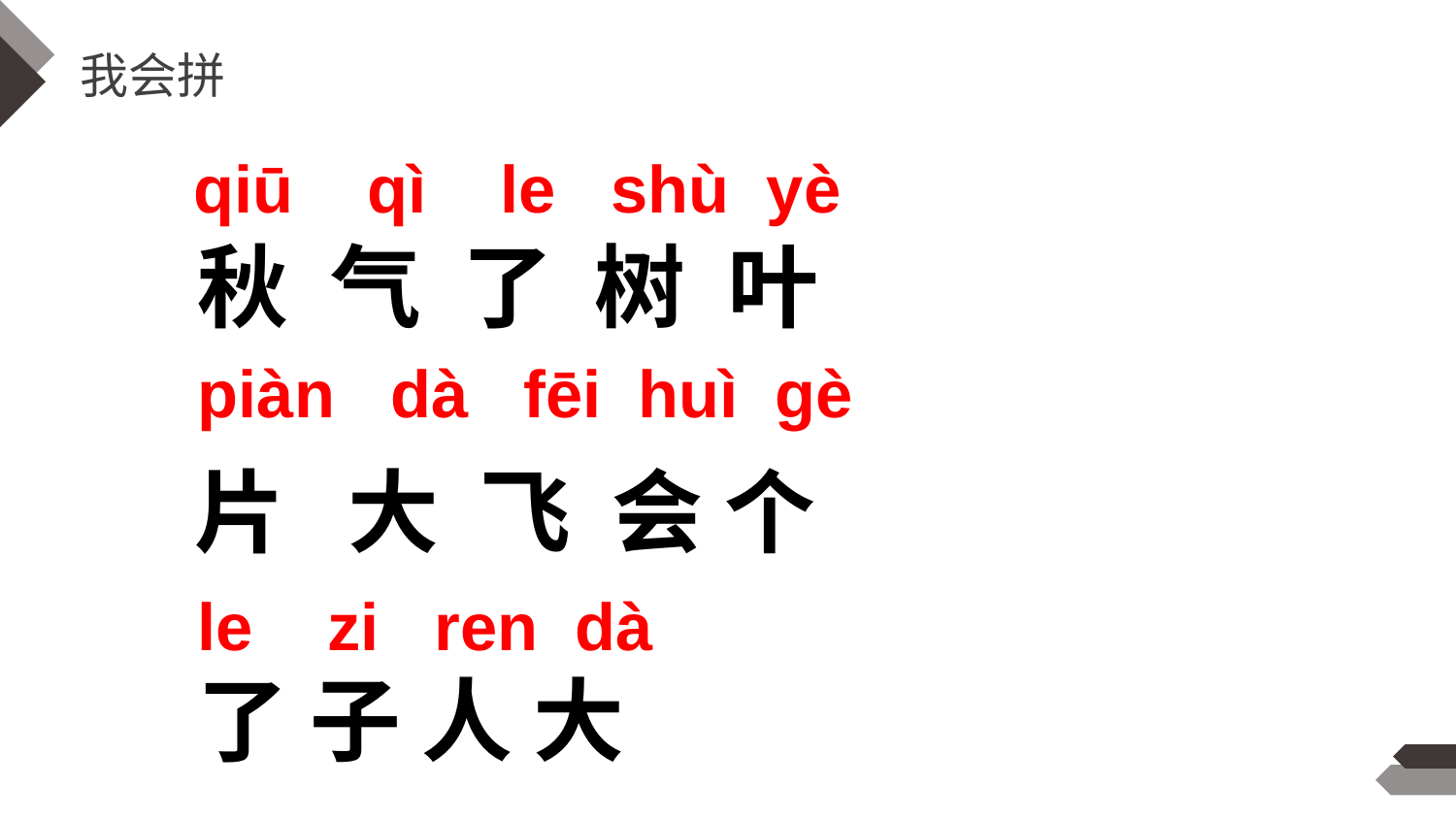

我会拼
  qiū    qì    le   shù  yè
秋  气  了  树  叶
piàn   dà   fēi  huì  ɡè
片   大  飞  会 个
le    zi   ren  dà
了 子 人 大